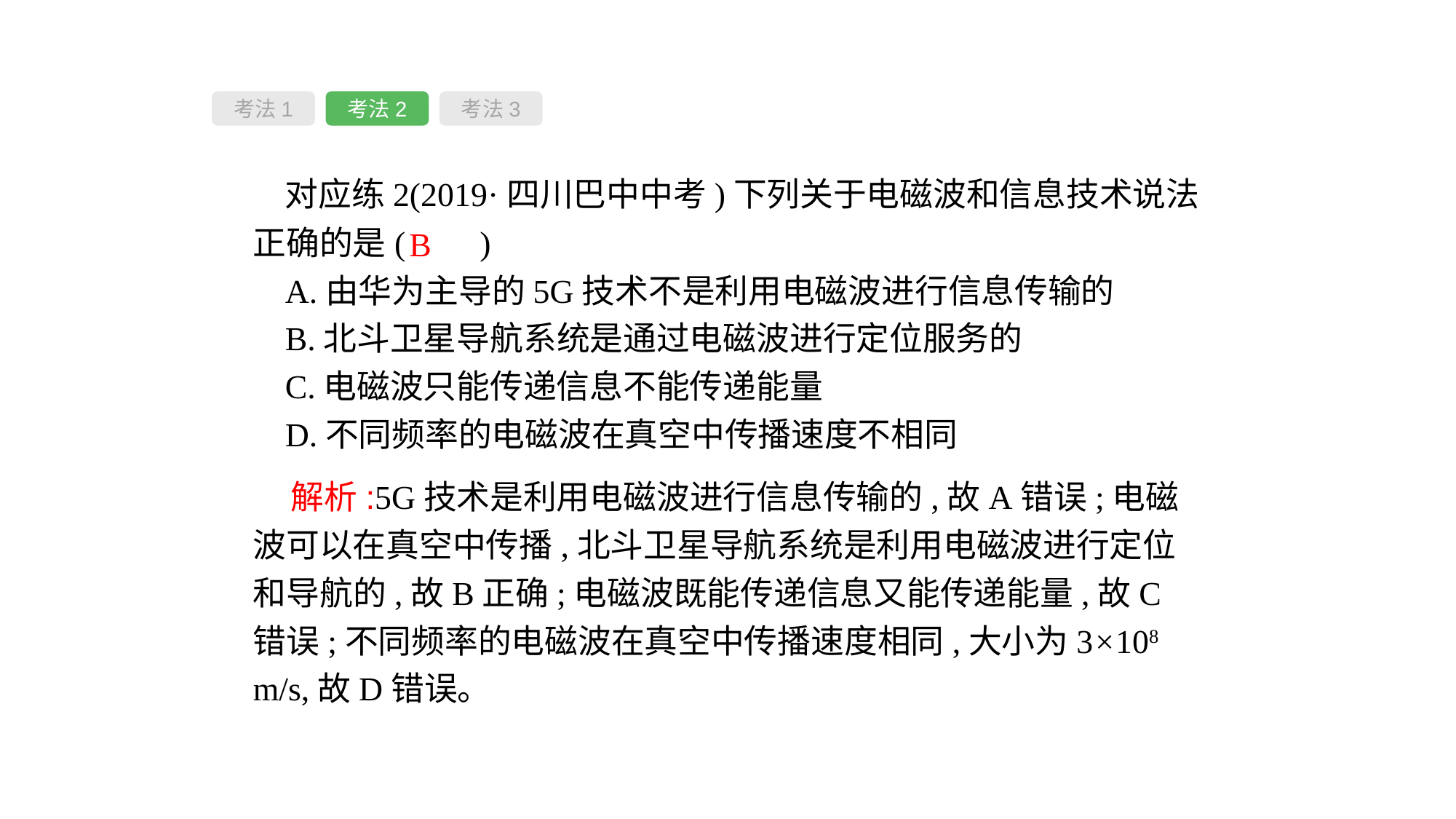

考法1
考法2
考法3
对应练2(2019·四川巴中中考)下列关于电磁波和信息技术说法正确的是(   　)
A.由华为主导的5G技术不是利用电磁波进行信息传输的
B.北斗卫星导航系统是通过电磁波进行定位服务的
C.电磁波只能传递信息不能传递能量
D.不同频率的电磁波在真空中传播速度不相同
B
    解析:5G技术是利用电磁波进行信息传输的,故A错误;电磁波可以在真空中传播,北斗卫星导航系统是利用电磁波进行定位和导航的,故B正确;电磁波既能传递信息又能传递能量,故C错误;不同频率的电磁波在真空中传播速度相同,大小为3×108 m/s,故D错误。